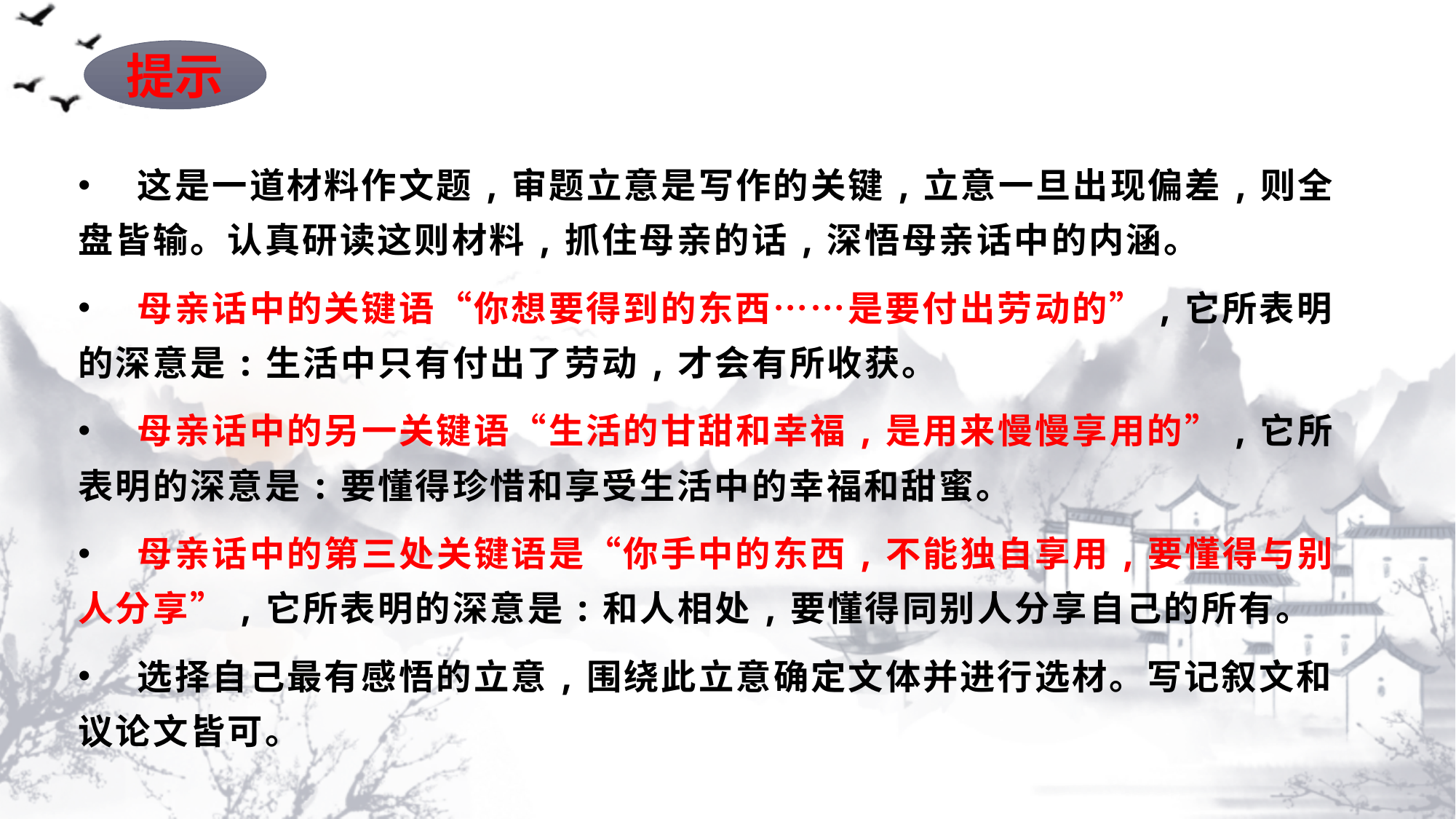

提示
    这是一道材料作文题,审题立意是写作的关键,立意一旦出现偏差,则全盘皆输。认真研读这则材料,抓住母亲的话,深悟母亲话中的内涵。
    母亲话中的关键语“你想要得到的东西……是要付出劳动的”,它所表明的深意是:生活中只有付出了劳动,才会有所收获。
    母亲话中的另一关键语“生活的甘甜和幸福,是用来慢慢享用的”,它所表明的深意是:要懂得珍惜和享受生活中的幸福和甜蜜。
    母亲话中的第三处关键语是“你手中的东西,不能独自享用,要懂得与别人分享”,它所表明的深意是:和人相处,要懂得同别人分享自己的所有。
    选择自己最有感悟的立意,围绕此立意确定文体并进行选材。写记叙文和议论文皆可。